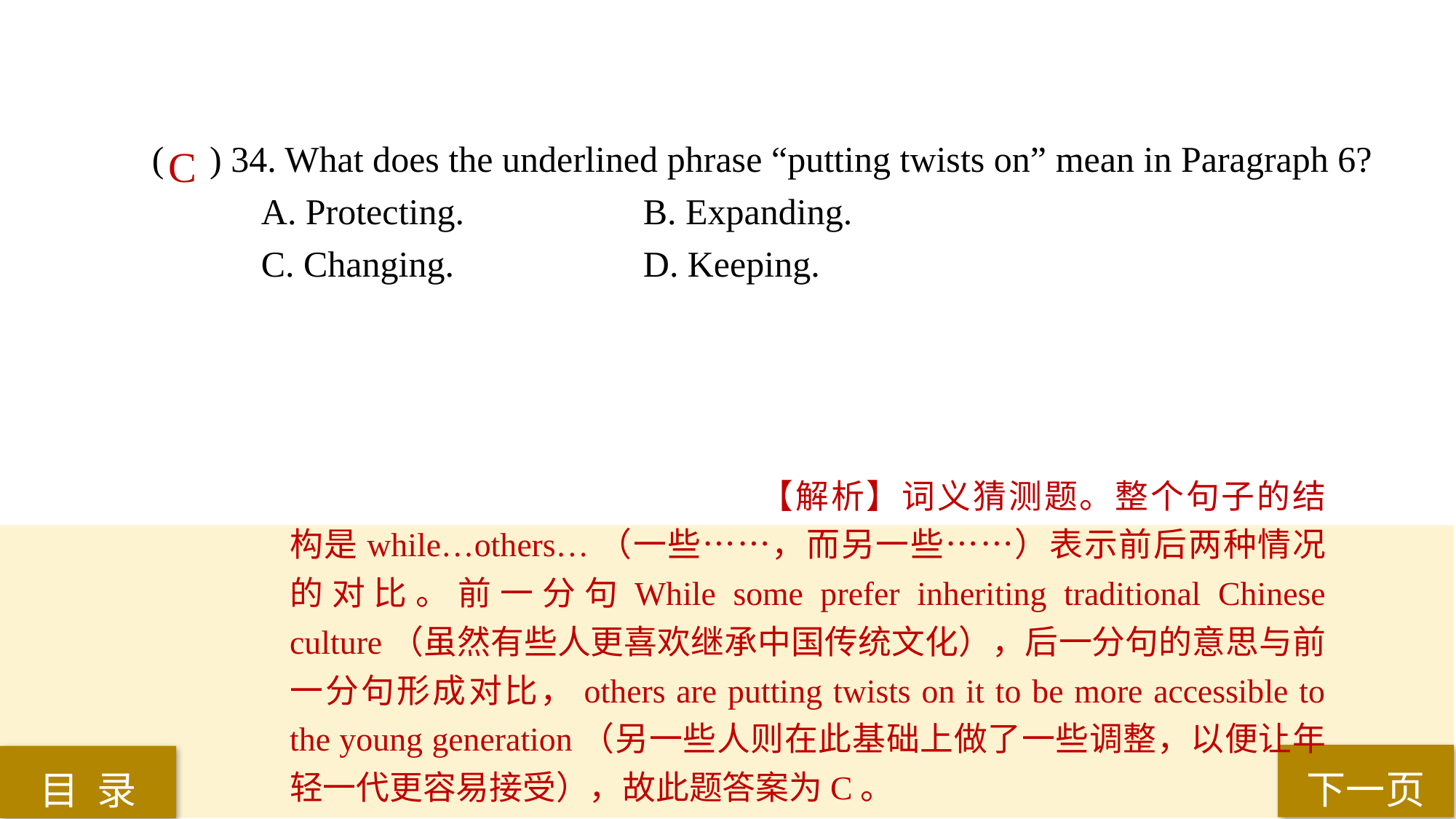

(     ) 34. What does the underlined phrase “putting twists on” mean in Paragraph 6?
A. Protecting. 		B. Expanding.
C. Changing. 		D. Keeping.
C
【解析】词义猜测题。整个句子的结构是while…others…（一些……，而另一些……）表示前后两种情况的对比。前一分句While some prefer inheriting traditional Chinese culture（虽然有些人更喜欢继承中国传统文化），后一分句的意思与前一分句形成对比，others are putting twists on it to be more accessible to the young generation（另一些人则在此基础上做了一些调整，以便让年轻一代更容易接受），故此题答案为C。